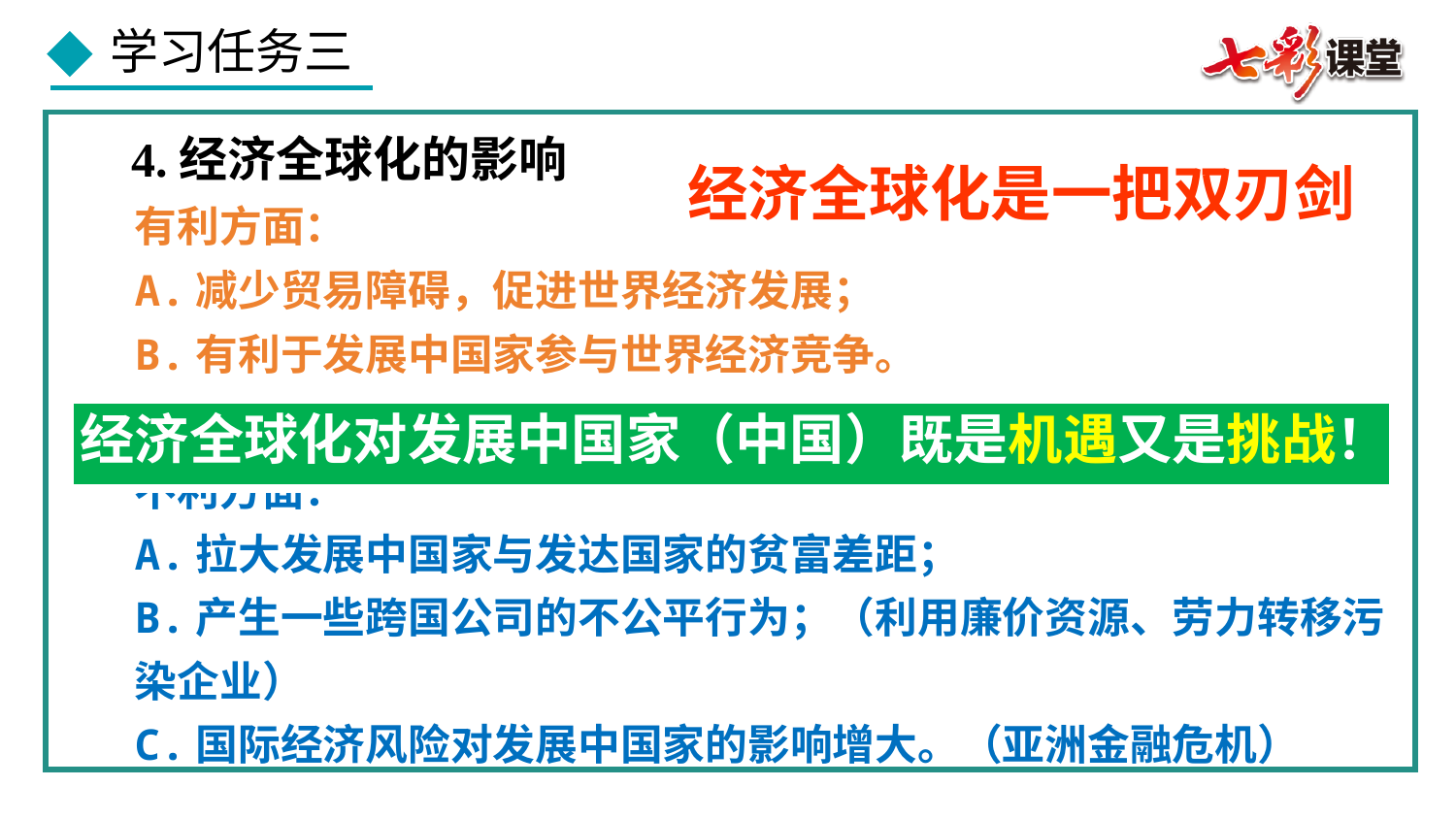

4.经济全球化的影响
经济全球化是一把双刃剑
有利方面：
A.减少贸易障碍，促进世界经济发展；
B.有利于发展中国家参与世界经济竞争。
C.更好地应对人类共同面临的问题。
经济全球化对发展中国家（中国）既是机遇又是挑战！
不利方面：
A.拉大发展中国家与发达国家的贫富差距；
B.产生一些跨国公司的不公平行为；（利用廉价资源、劳力转移污染企业）
C.国际经济风险对发展中国家的影响增大。（亚洲金融危机）